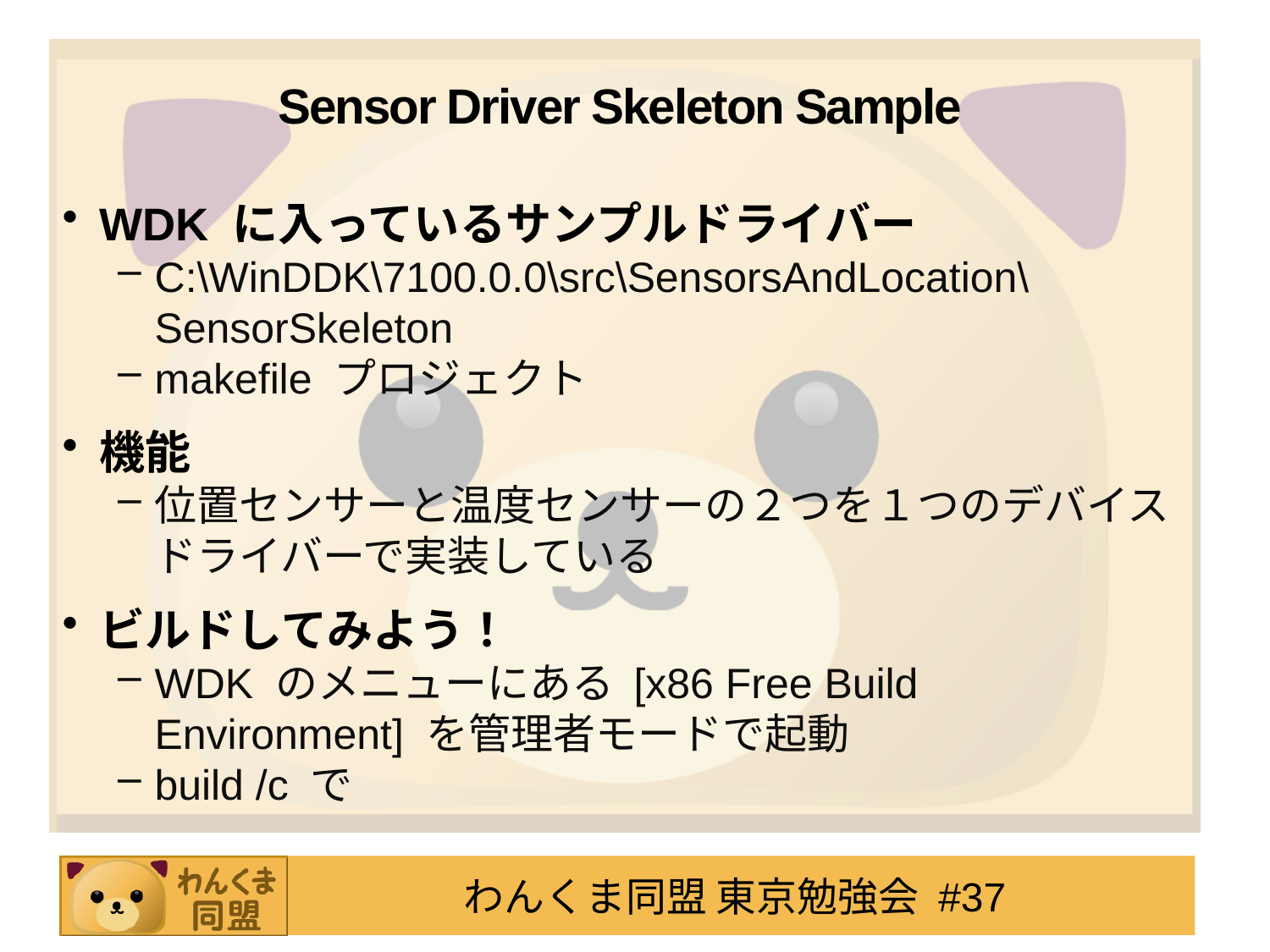

# Sensor Driver Skeleton Sample
WDK に入っているサンプルドライバー
C:\WinDDK\7100.0.0\src\SensorsAndLocation\SensorSkeleton
makefile プロジェクト
機能
位置センサーと温度センサーの２つを１つのデバイスドライバーで実装している
ビルドしてみよう！
WDK のメニューにある [x86 Free Build Environment] を管理者モードで起動
build /c で